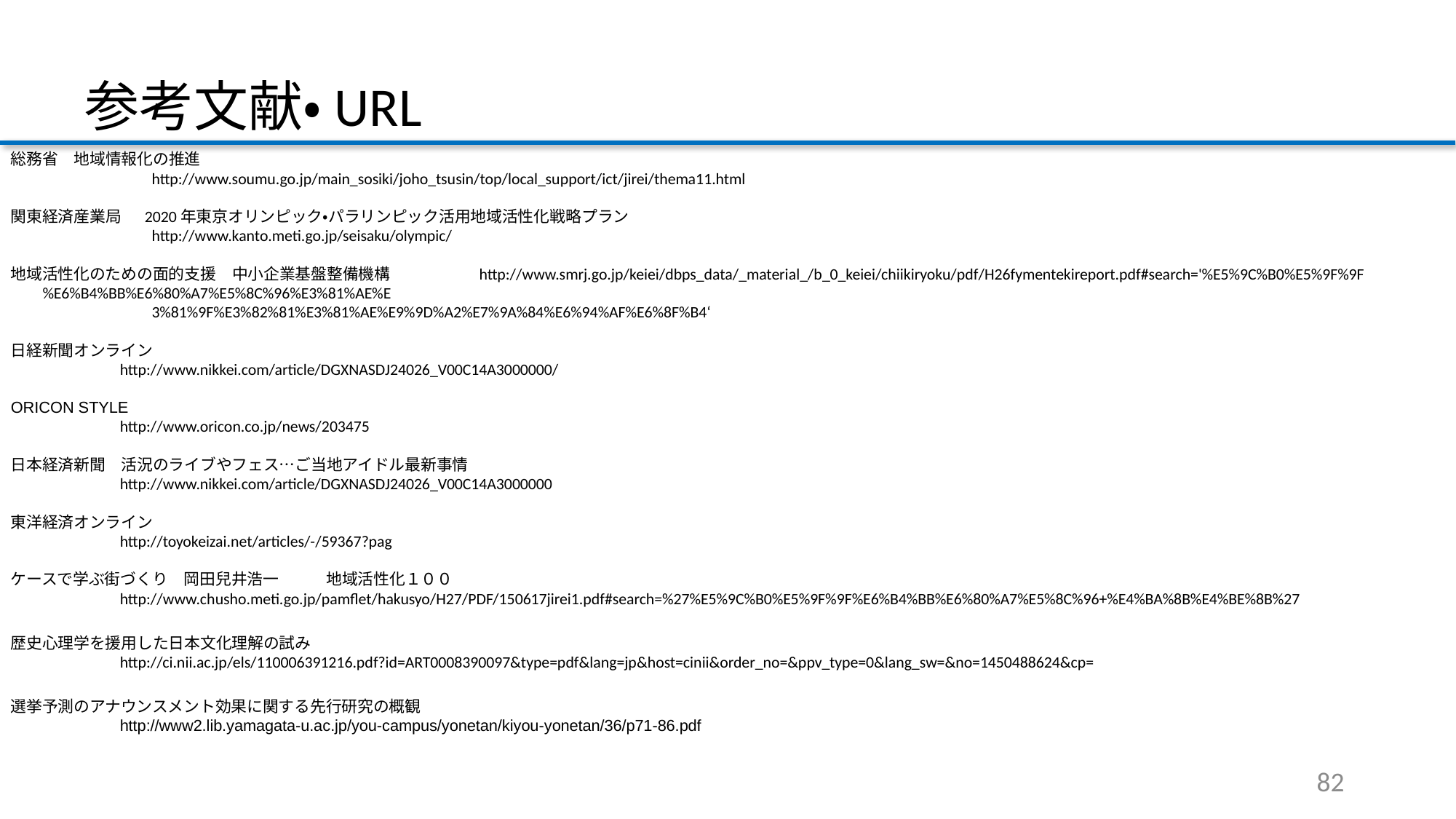

参考文献・URL
総務省　地域情報化の推進
		http://www.soumu.go.jp/main_sosiki/joho_tsusin/top/local_support/ict/jirei/thema11.html

関東経済産業局　 2020年東京オリンピック・パラリンピック活用地域活性化戦略プラン
		http://www.kanto.meti.go.jp/seisaku/olympic/

地域活性化のための面的支援　中小企業基盤整備機構　　	http://www.smrj.go.jp/keiei/dbps_data/_material_/b_0_keiei/chiikiryoku/pdf/H26fymentekireport.pdf#search='%E5%9C%B0%E5%9F%9F%E6%B4%BB%E6%80%A7%E5%8C%96%E3%81%AE%E
		3%81%9F%E3%82%81%E3%81%AE%E9%9D%A2%E7%9A%84%E6%94%AF%E6%8F%B4‘

日経新聞オンライン
	http://www.nikkei.com/article/DGXNASDJ24026_V00C14A3000000/

ORICON STYLE
	http://www.oricon.co.jp/news/203475

日本経済新聞　活況のライブやフェス…ご当地アイドル最新事情
	http://www.nikkei.com/article/DGXNASDJ24026_V00C14A3000000

東洋経済オンライン
	http://toyokeizai.net/articles/-/59367?pag

ケースで学ぶ街づくり　岡田兒井浩一　　　地域活性化１００
	http://www.chusho.meti.go.jp/pamflet/hakusyo/H27/PDF/150617jirei1.pdf#search=%27%E5%9C%B0%E5%9F%9F%E6%B4%BB%E6%80%A7%E5%8C%96+%E4%BA%8B%E4%BE%8B%27

歴史心理学を援用した日本文化理解の試み
	http://ci.nii.ac.jp/els/110006391216.pdf?id=ART0008390097&type=pdf&lang=jp&host=cinii&order_no=&ppv_type=0&lang_sw=&no=1450488624&cp=

選挙予測のアナウンスメント効果に関する先行研究の概観
	http://www2.lib.yamagata-u.ac.jp/you-campus/yonetan/kiyou-yonetan/36/p71-86.pdf
82